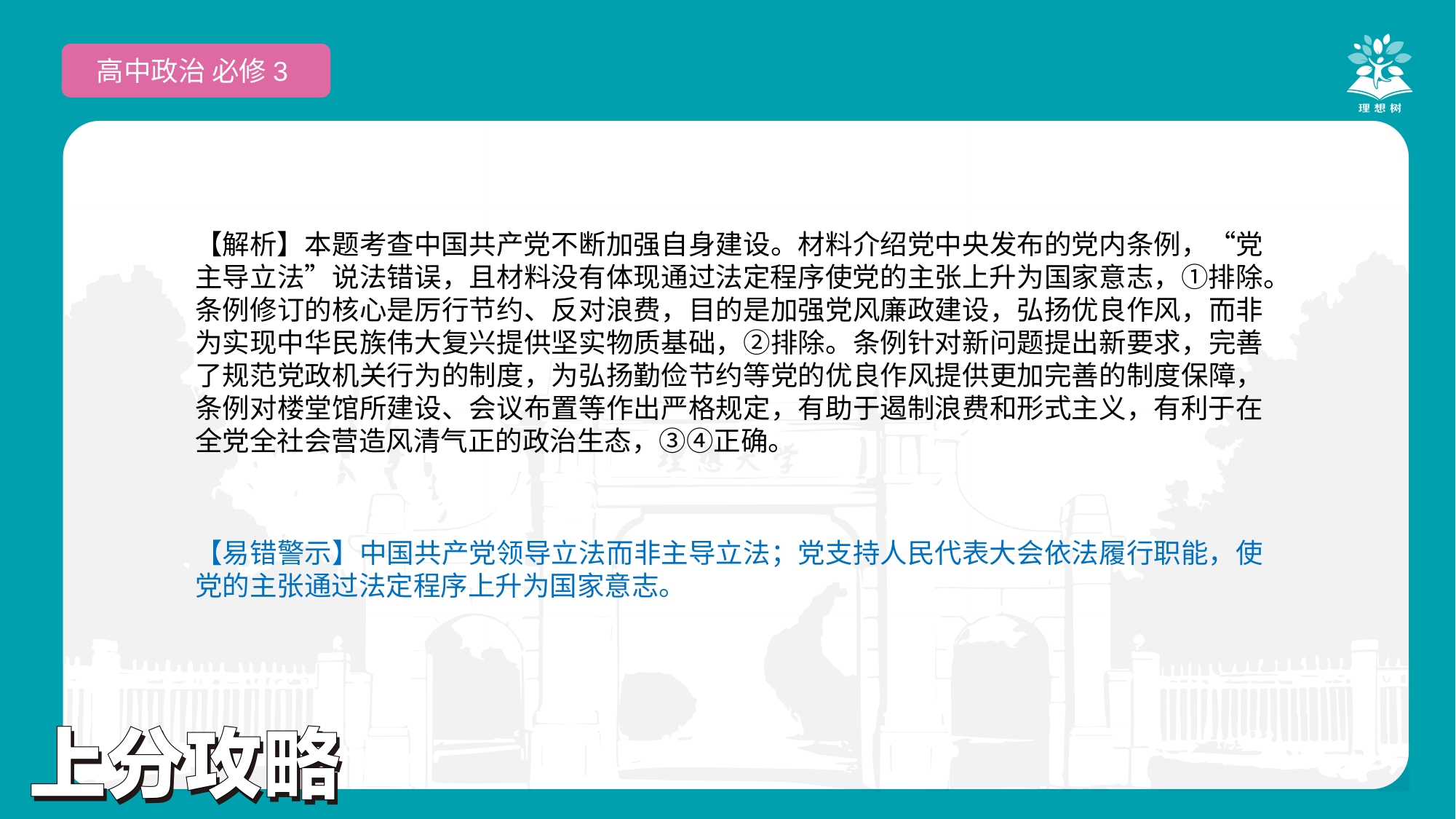

高中政治 必修3
【解析】本题考查中国共产党不断加强自身建设。材料介绍党中央发布的党内条例，“党主导立法”说法错误，且材料没有体现通过法定程序使党的主张上升为国家意志，①排除。条例修订的核心是厉行节约、反对浪费，目的是加强党风廉政建设，弘扬优良作风，而非为实现中华民族伟大复兴提供坚实物质基础，②排除。条例针对新问题提出新要求，完善了规范党政机关行为的制度，为弘扬勤俭节约等党的优良作风提供更加完善的制度保障，条例对楼堂馆所建设、会议布置等作出严格规定，有助于遏制浪费和形式主义，有利于在全党全社会营造风清气正的政治生态，③④正确。
【易错警示】中国共产党领导立法而非主导立法；党支持人民代表大会依法履行职能，使党的主张通过法定程序上升为国家意志。